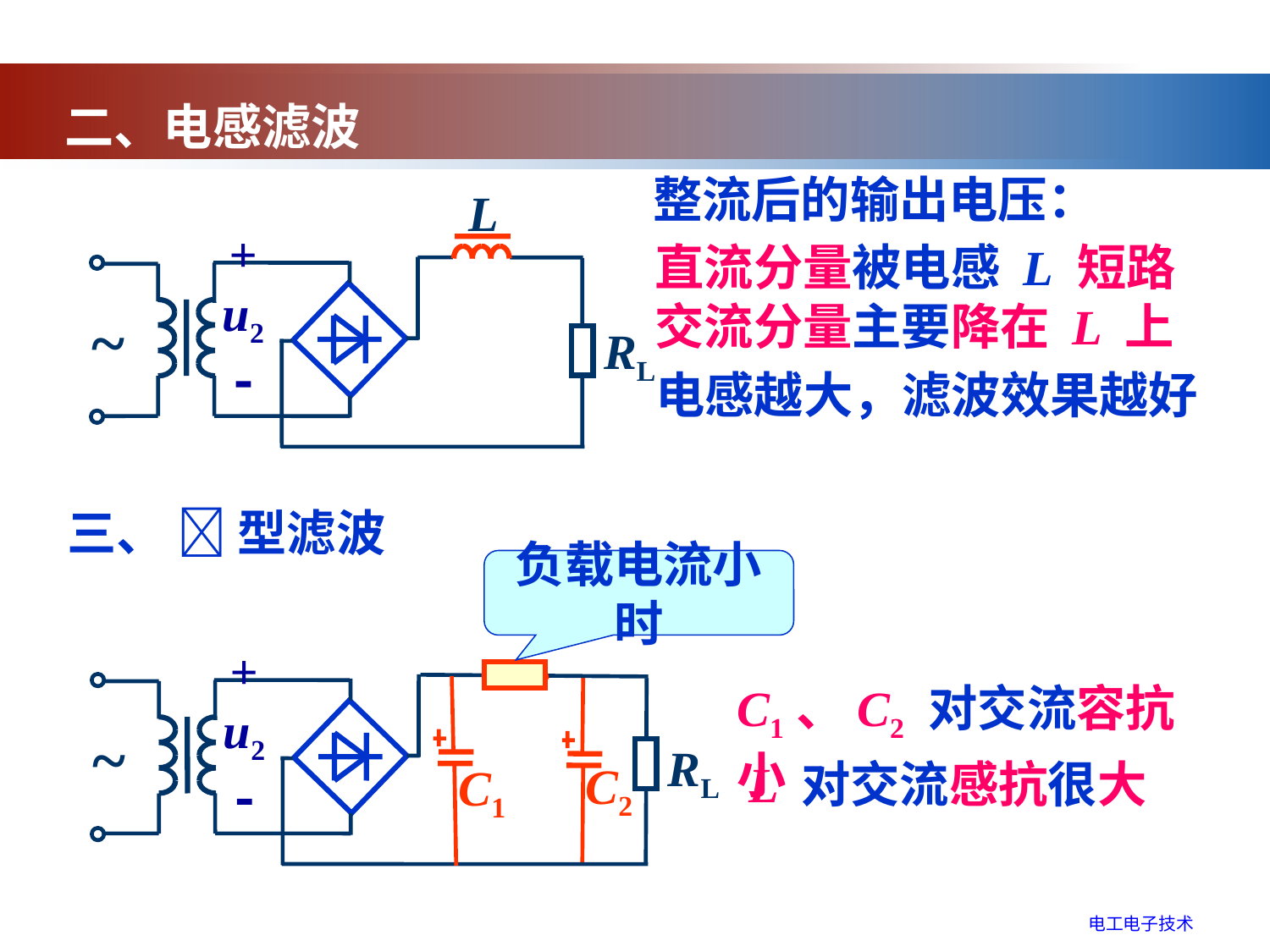

二、电感滤波
整流后的输出电压：
L

+
u2
−

~

RL

直流分量被电感 L 短路
交流分量主要降在 L 上
电感越大，滤波效果越好
三、 π 型滤波
负载电流小时
L

+
u2
−

~

RL

 C2
 C1

C1、C2 对交流容抗小
L 对交流感抗很大
电工电子技术